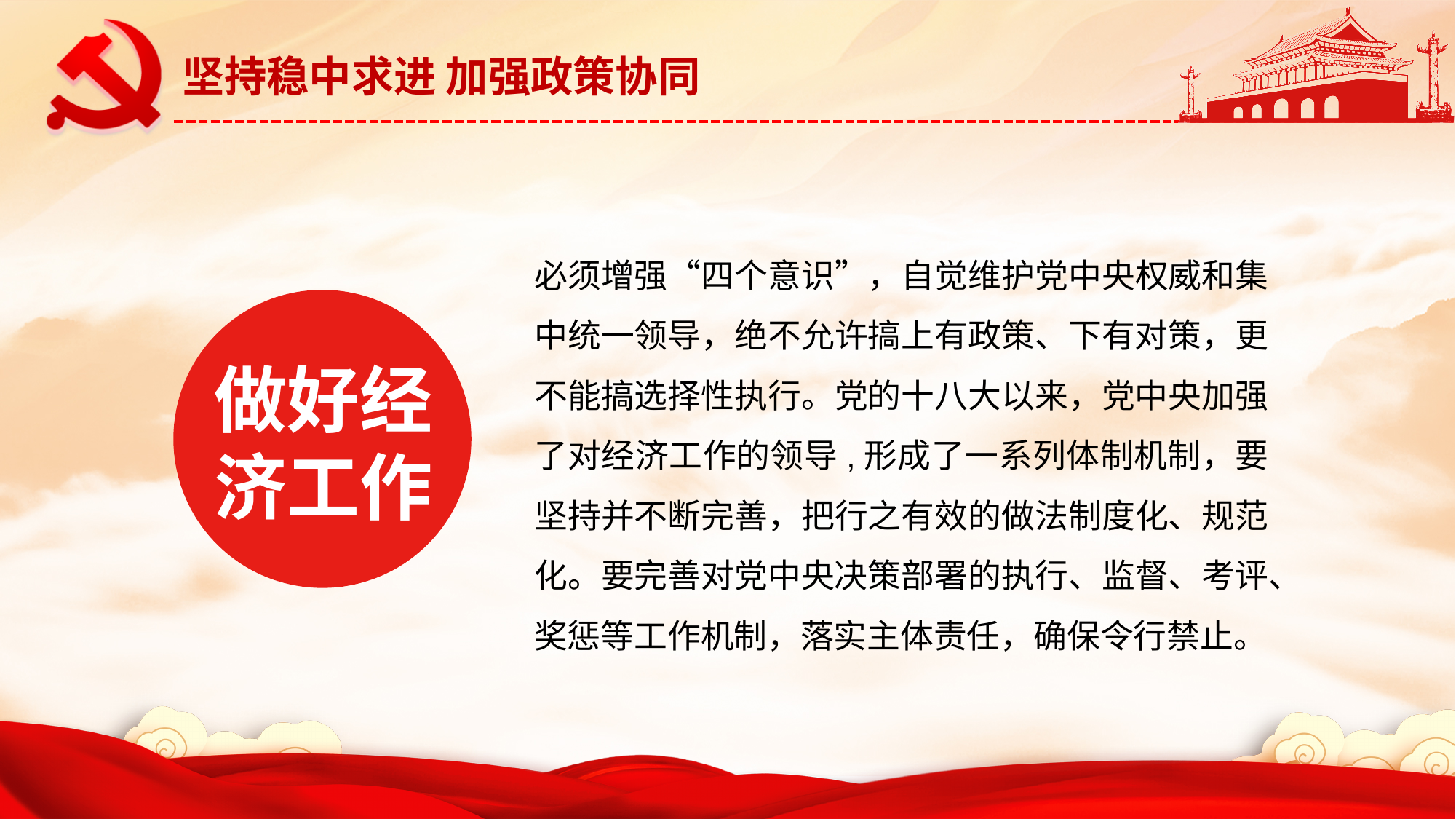

必须增强“四个意识”，自觉维护党中央权威和集中统一领导，绝不允许搞上有政策、下有对策，更不能搞选择性执行。党的十八大以来，党中央加强了对经济工作的领导,形成了一系列体制机制，要坚持并不断完善，把行之有效的做法制度化、规范化。要完善对党中央决策部署的执行、监督、考评、奖惩等工作机制，落实主体责任，确保令行禁止。

做好经济工作